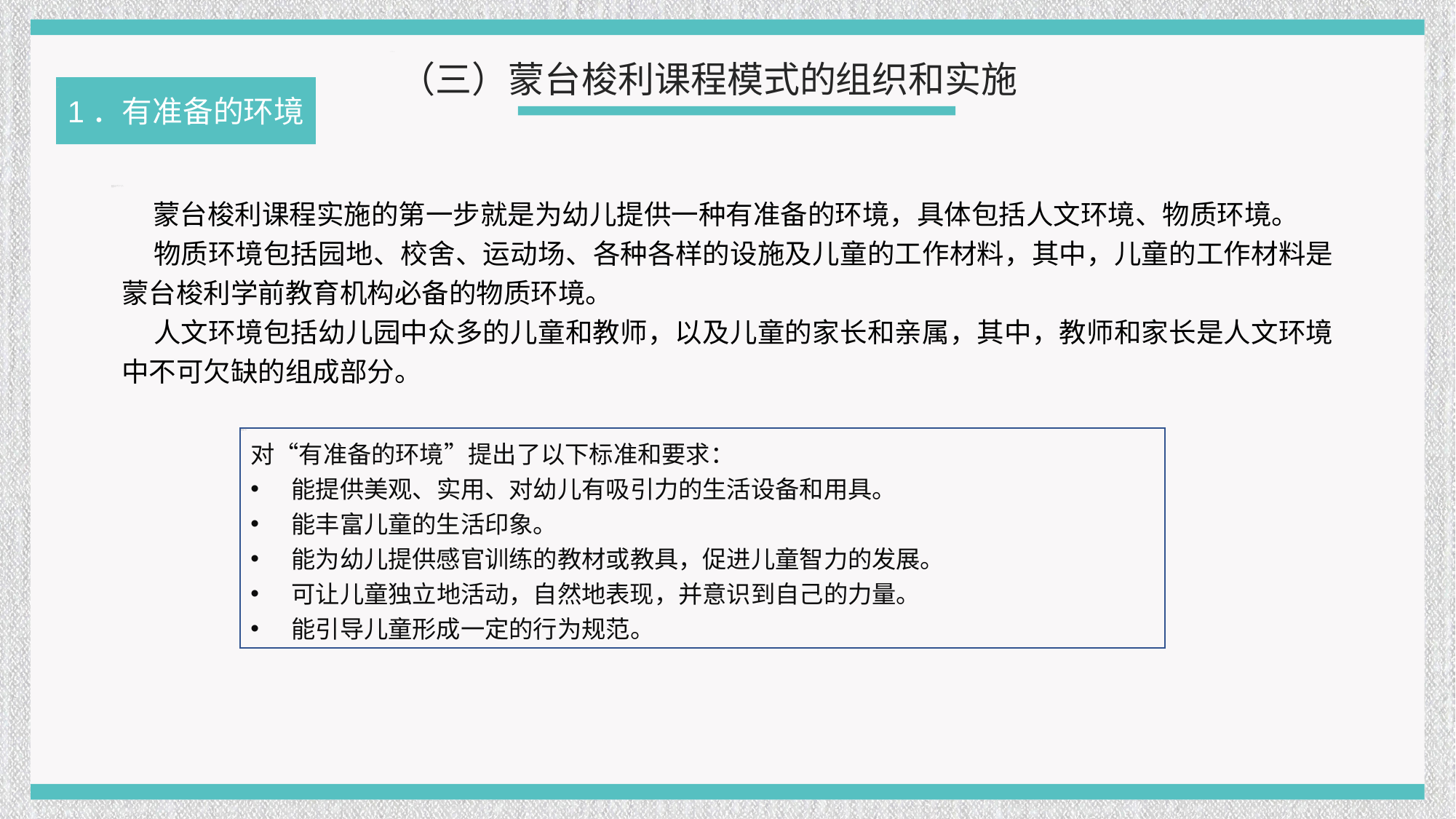

（三）蒙台梭利课程模式的组织和实施

1．有准备的环境

    蒙台梭利课程实施的第一步就是为幼儿提供一种有准备的环境，具体包括人文环境、物质环境。
    物质环境包括园地、校舍、运动场、各种各样的设施及儿童的工作材料，其中，儿童的工作材料是蒙台梭利学前教育机构必备的物质环境。
    人文环境包括幼儿园中众多的儿童和教师，以及儿童的家长和亲属，其中，教师和家长是人文环境中不可欠缺的组成部分。
对“有准备的环境”提出了以下标准和要求：
能提供美观、实用、对幼儿有吸引力的生活设备和用具。
能丰富儿童的生活印象。
能为幼儿提供感官训练的教材或教具，促进儿童智力的发展。
可让儿童独立地活动，自然地表现，并意识到自己的力量。
能引导儿童形成一定的行为规范。